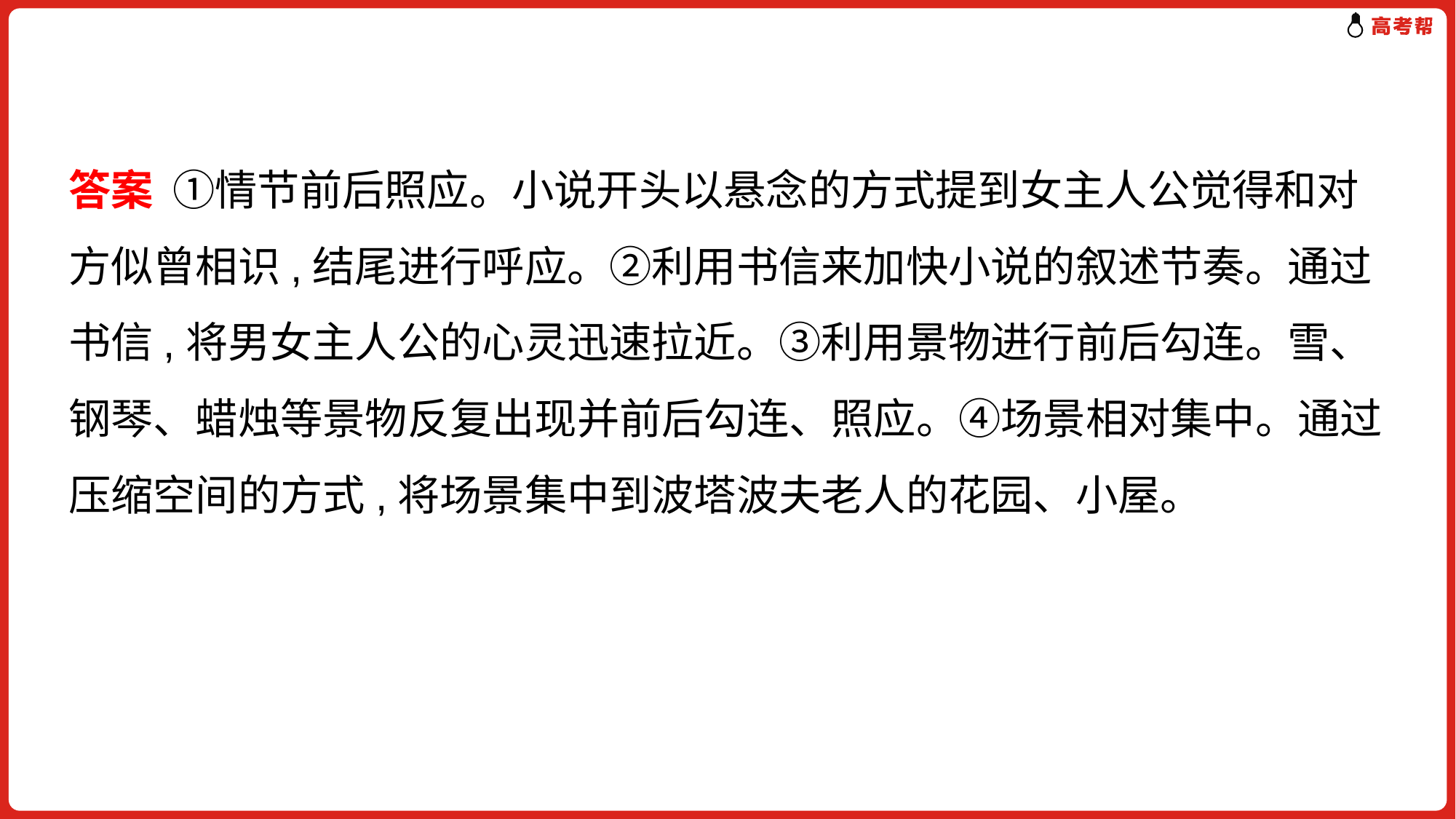

答案  ①情节前后照应。小说开头以悬念的方式提到女主人公觉得和对方似曾相识,结尾进行呼应。②利用书信来加快小说的叙述节奏。通过书信,将男女主人公的心灵迅速拉近。③利用景物进行前后勾连。雪、钢琴、蜡烛等景物反复出现并前后勾连、照应。④场景相对集中。通过压缩空间的方式,将场景集中到波塔波夫老人的花园、小屋。